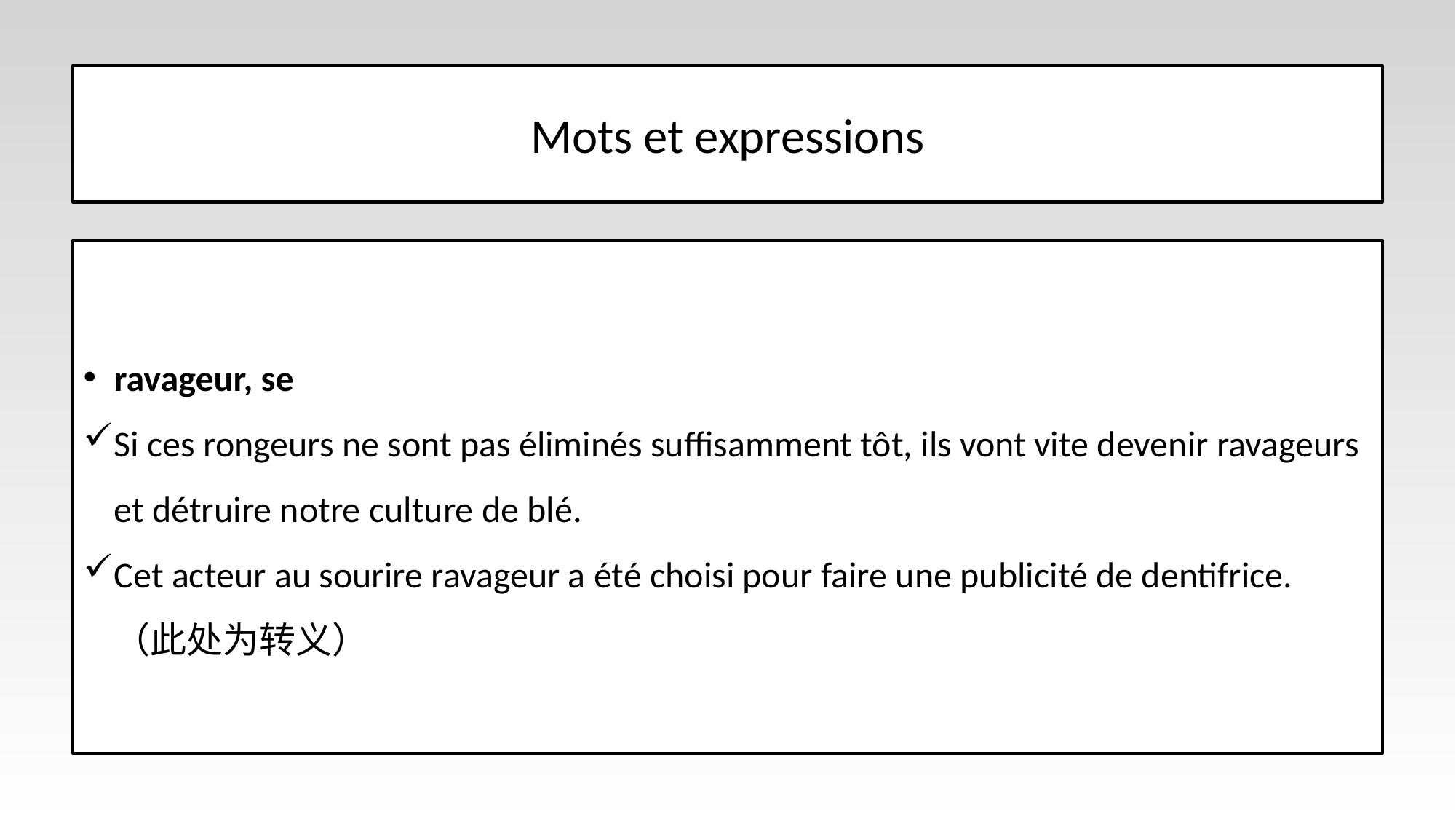

# Mots et expressions
ravageur, se
Si ces rongeurs ne sont pas éliminés suffisamment tôt, ils vont vite devenir ravageurs et détruire notre culture de blé.
Cet acteur au sourire ravageur a été choisi pour faire une publicité de dentifrice.（此处为转义）